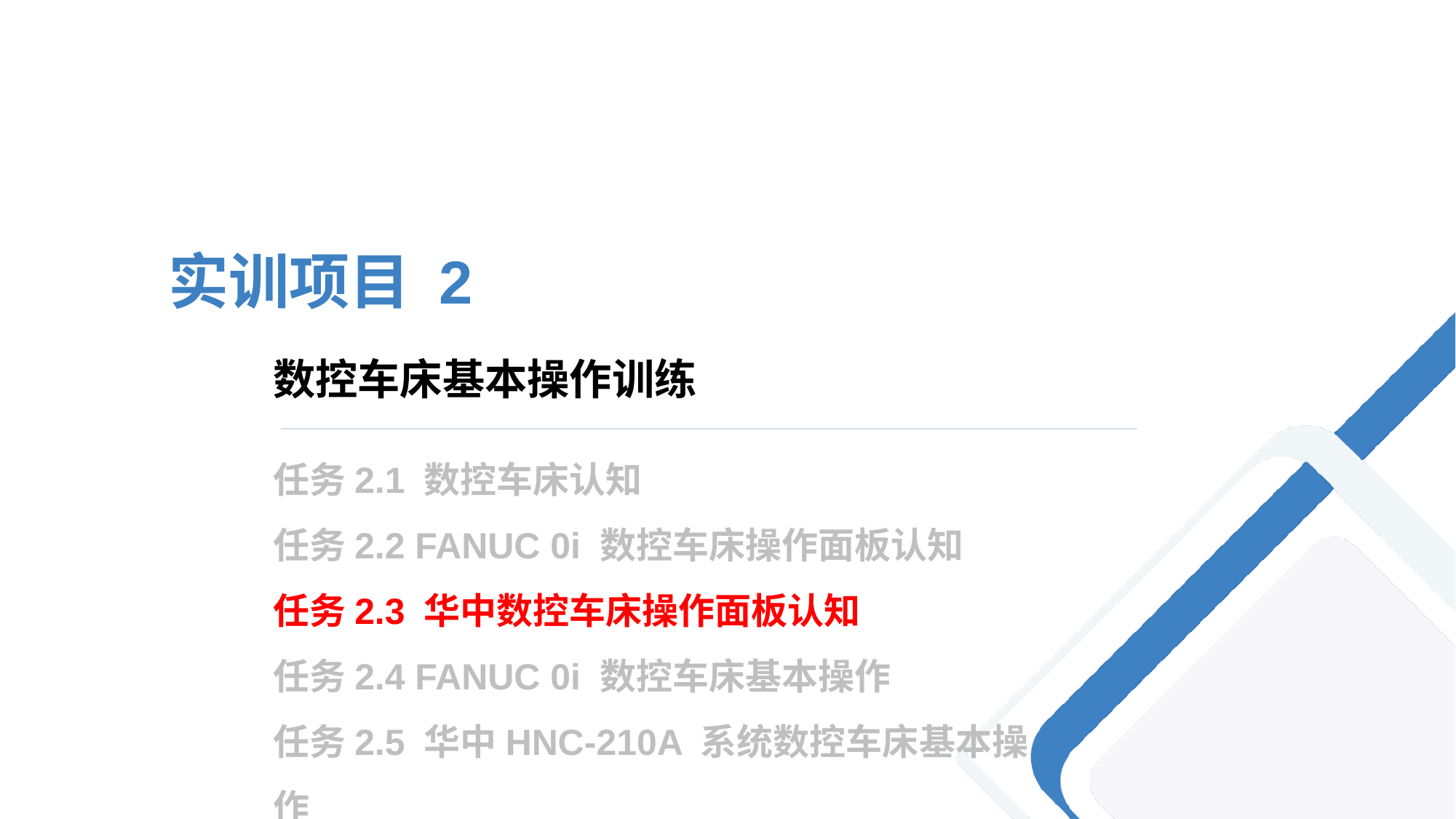

实训项目 2
# 数控车床基本操作训练
任务2.1 数控车床认知
任务2.2 FANUC 0i 数控车床操作面板认知
任务2.3 华中数控车床操作面板认知
任务2.4 FANUC 0i 数控车床基本操作
任务2.5 华中HNC-210A 系统数控车床基本操作